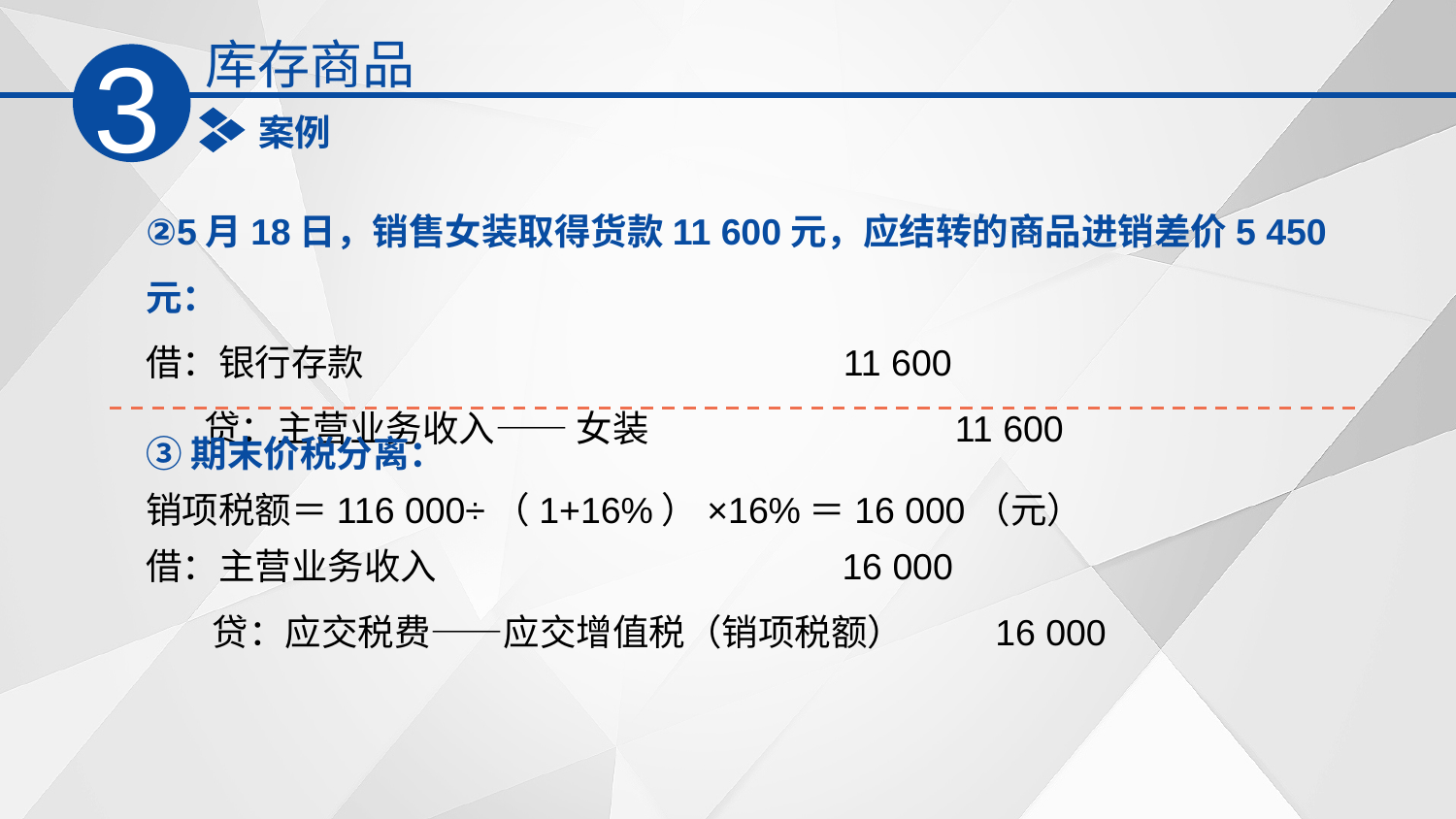

库存商品
3

案例

②5月18日，销售女装取得货款11 600元，应结转的商品进销差价5 450元：
借：银行存款                                                         11 600
      贷：主营业务收入—— 女装                                    11 600
③期末价税分离：
销项税额＝116 000÷（1+16%）×16%＝16 000（元）
借：主营业务收入                                                16 000
       贷：应交税费——应交增值税（销项税额）          16 000